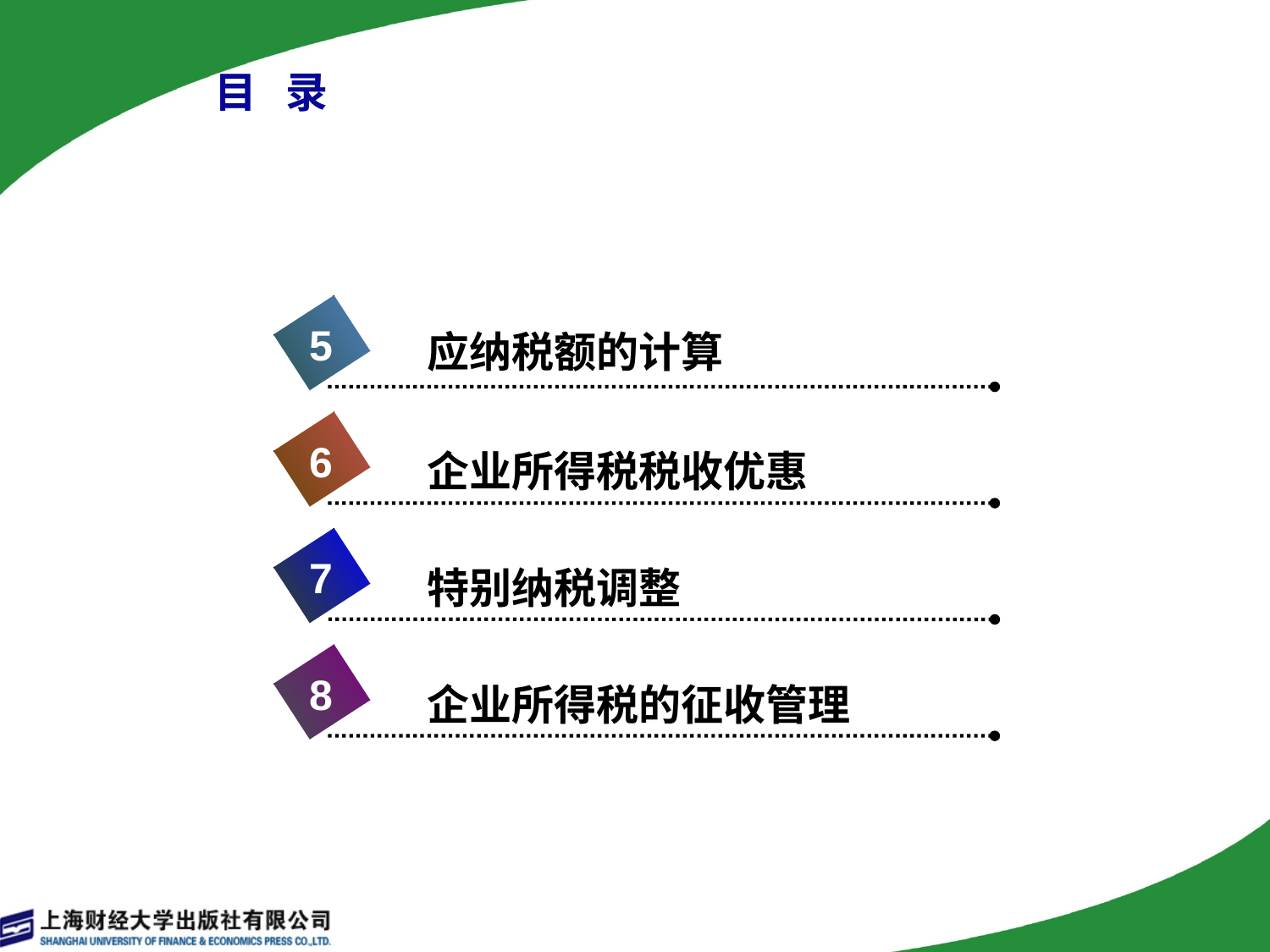

# 目   录

5
应纳税额的计算

6
企业所得税税收优惠

7
特别纳税调整

8
企业所得税的征收管理